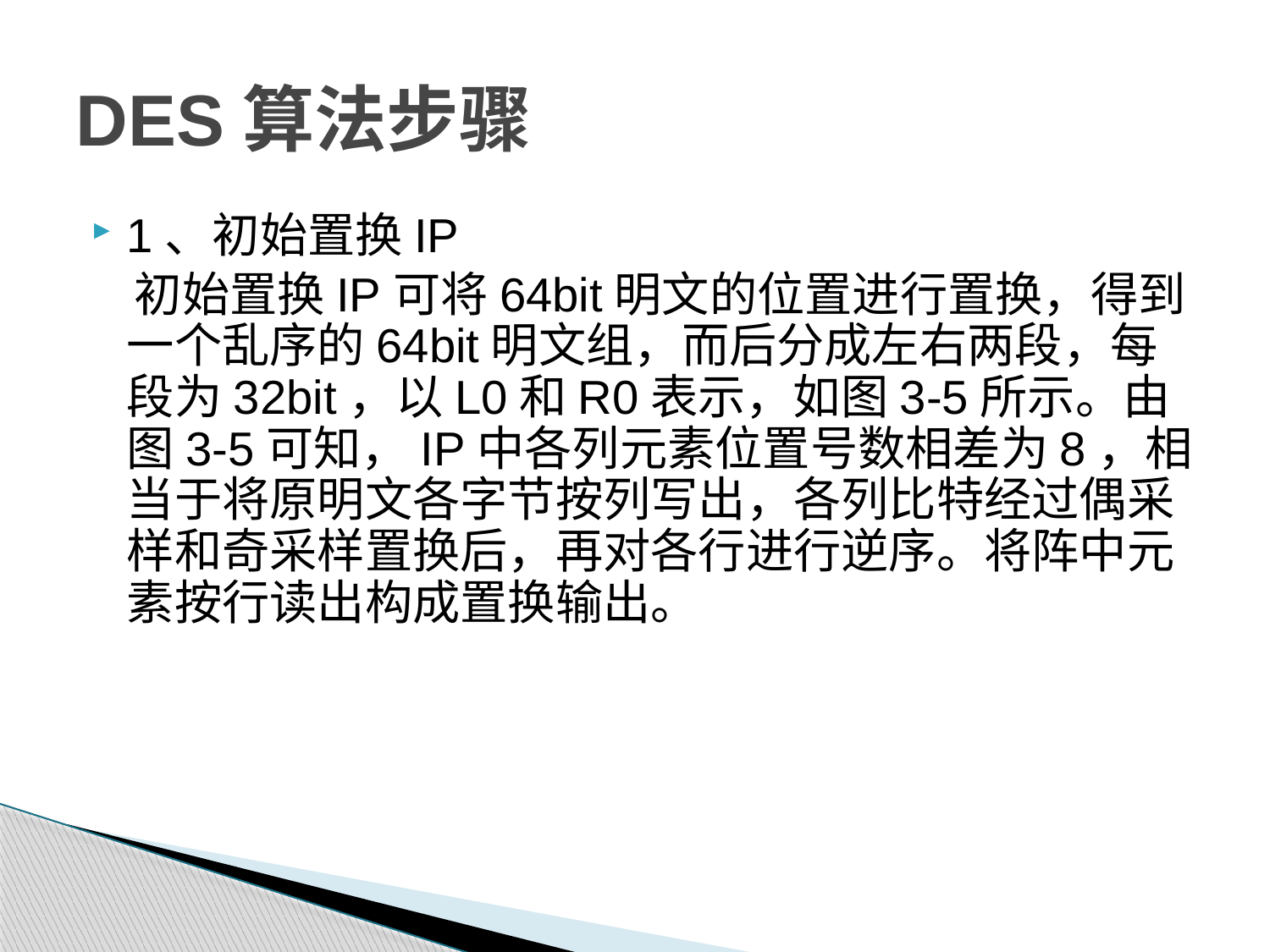

# DES算法步骤
1、初始置换IP
   初始置换IP可将64bit明文的位置进行置换，得到一个乱序的64bit明文组，而后分成左右两段，每段为32bit，以L0和R0表示，如图3-5所示。由图3-5可知，IP中各列元素位置号数相差为8，相当于将原明文各字节按列写出，各列比特经过偶采样和奇采样置换后，再对各行进行逆序。将阵中元素按行读出构成置换输出。